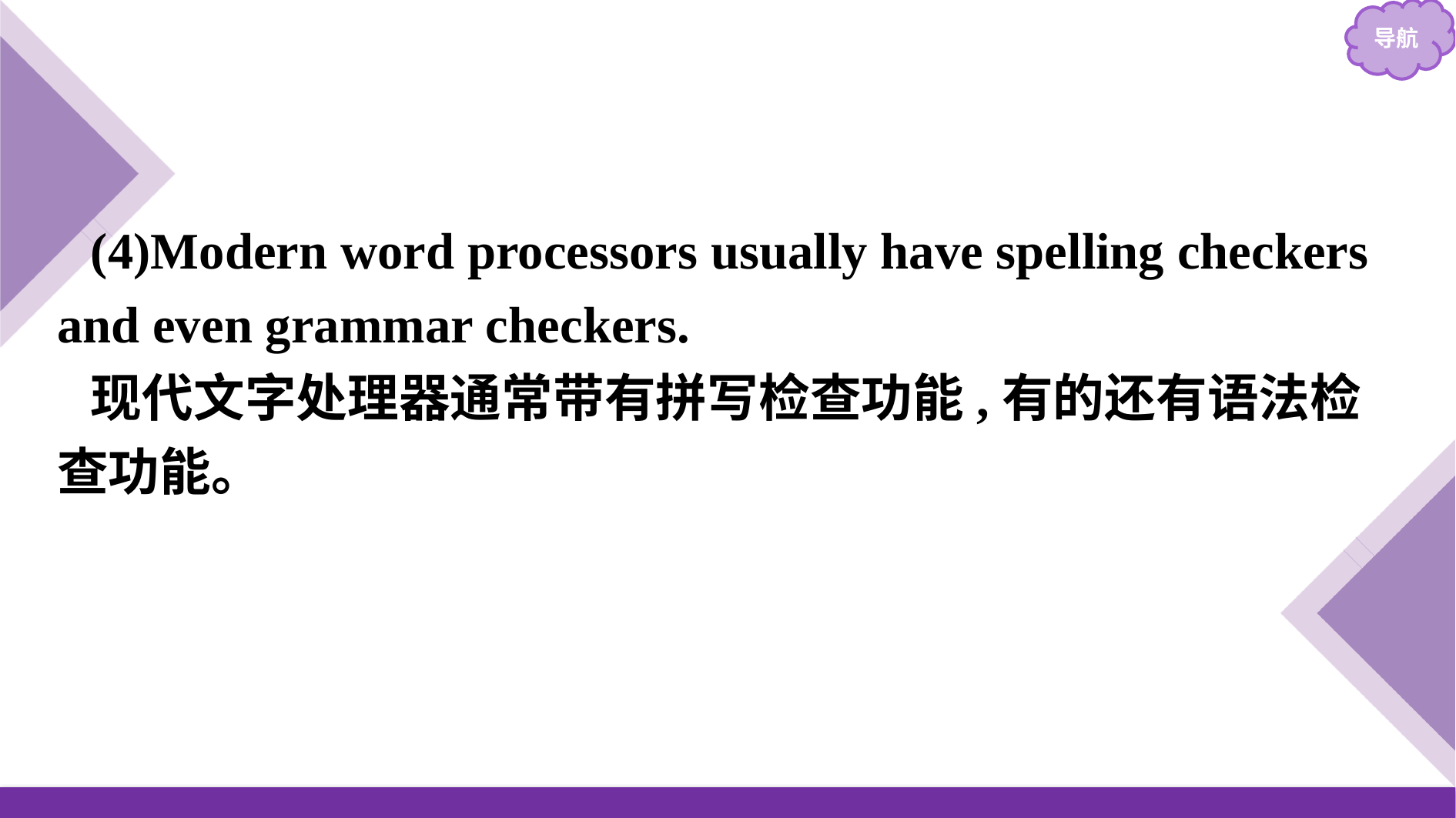

(4)Modern word processors usually have spelling checkers and even grammar checkers.
现代文字处理器通常带有拼写检查功能,有的还有语法检查功能。